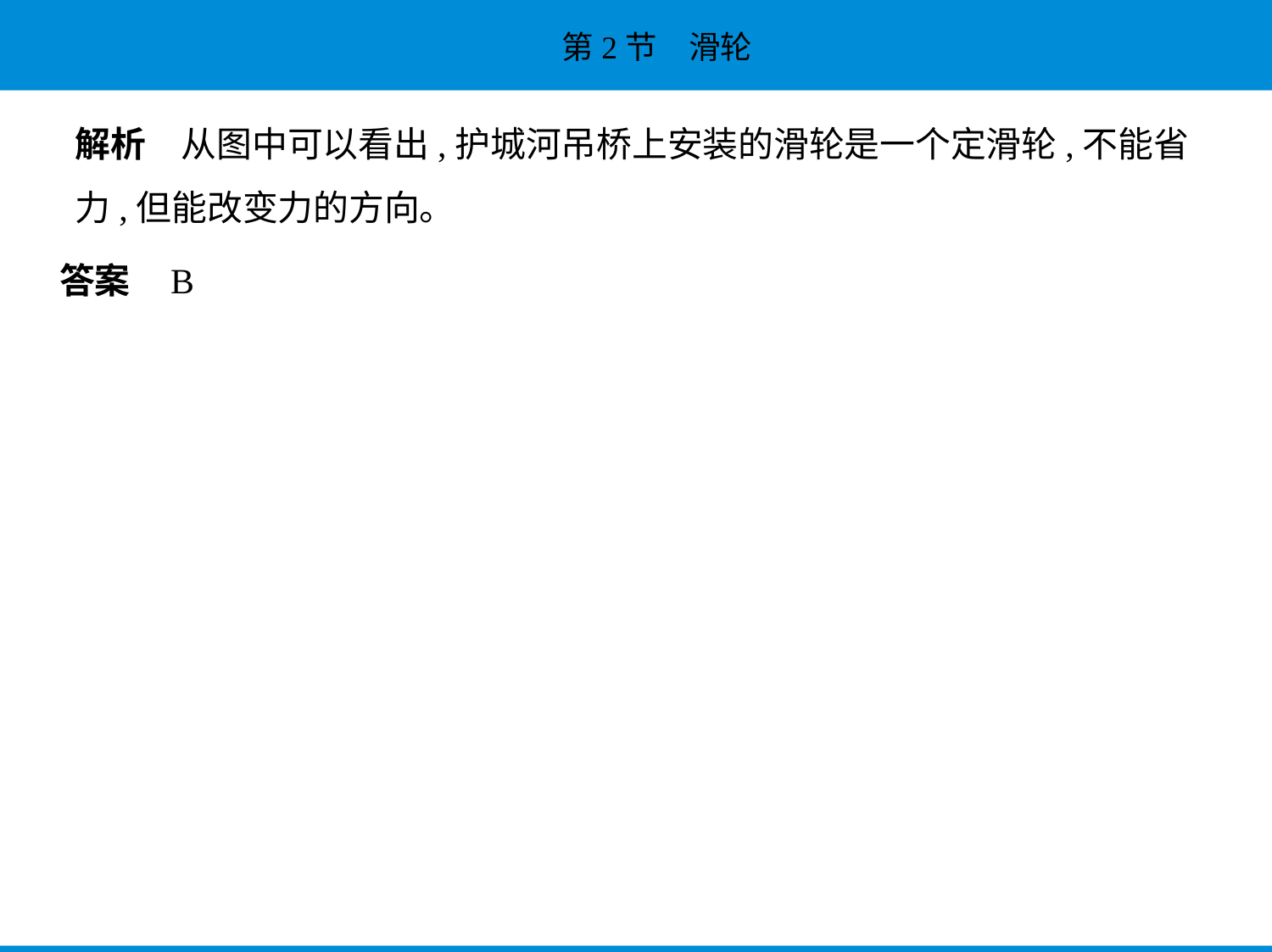

解析　从图中可以看出,护城河吊桥上安装的滑轮是一个定滑轮,不能省
力,但能改变力的方向。
答案    B